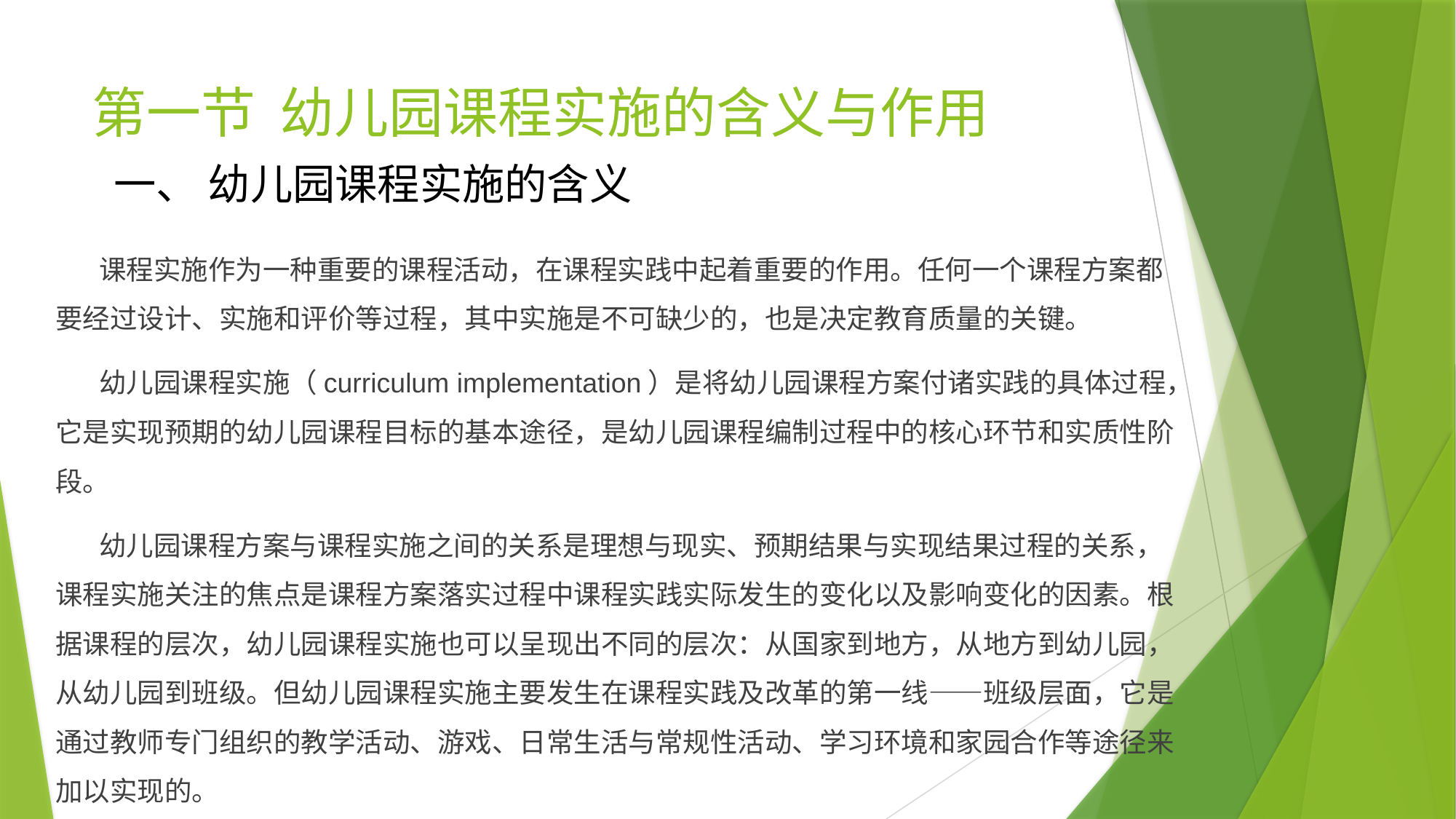

# 第一节  幼儿园课程实施的含义与作用
一、 幼儿园课程实施的含义
      课程实施作为一种重要的课程活动，在课程实践中起着重要的作用。任何一个课程方案都要经过设计、实施和评价等过程，其中实施是不可缺少的，也是决定教育质量的关键。
      幼儿园课程实施（curriculum implementation）是将幼儿园课程方案付诸实践的具体过程，它是实现预期的幼儿园课程目标的基本途径，是幼儿园课程编制过程中的核心环节和实质性阶段。
      幼儿园课程方案与课程实施之间的关系是理想与现实、预期结果与实现结果过程的关系，课程实施关注的焦点是课程方案落实过程中课程实践实际发生的变化以及影响变化的因素。根据课程的层次，幼儿园课程实施也可以呈现出不同的层次：从国家到地方，从地方到幼儿园，从幼儿园到班级。但幼儿园课程实施主要发生在课程实践及改革的第一线——班级层面，它是通过教师专门组织的教学活动、游戏、日常生活与常规性活动、学习环境和家园合作等途径来加以实现的。